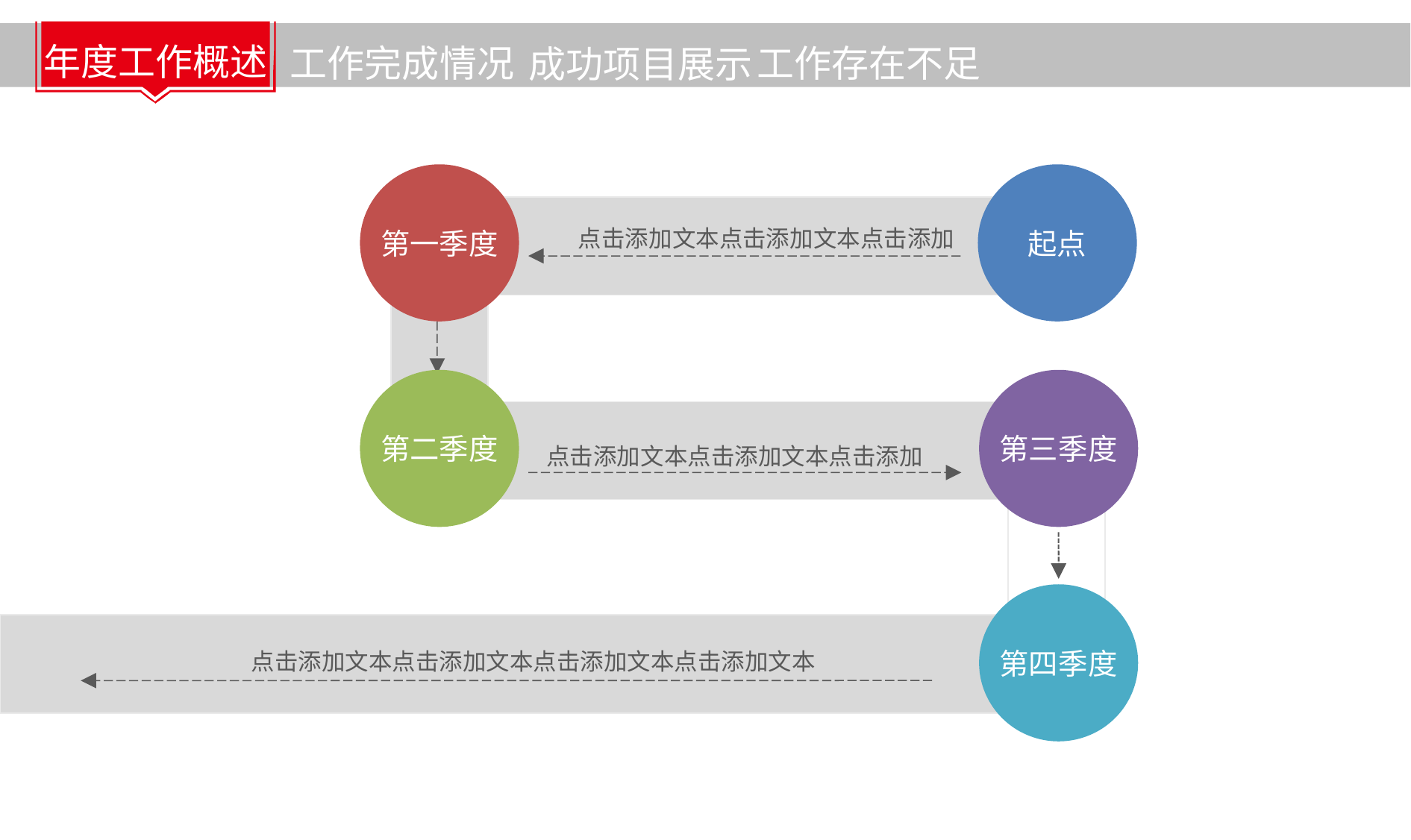

年度工作概述
工作完成情况
工作存在不足
成功项目展示

第一季度
起点

点击添加文本点击添加文本点击添加

第二季度
第三季度

点击添加文本点击添加文本点击添加

第四季度

点击添加文本点击添加文本点击添加文本点击添加文本